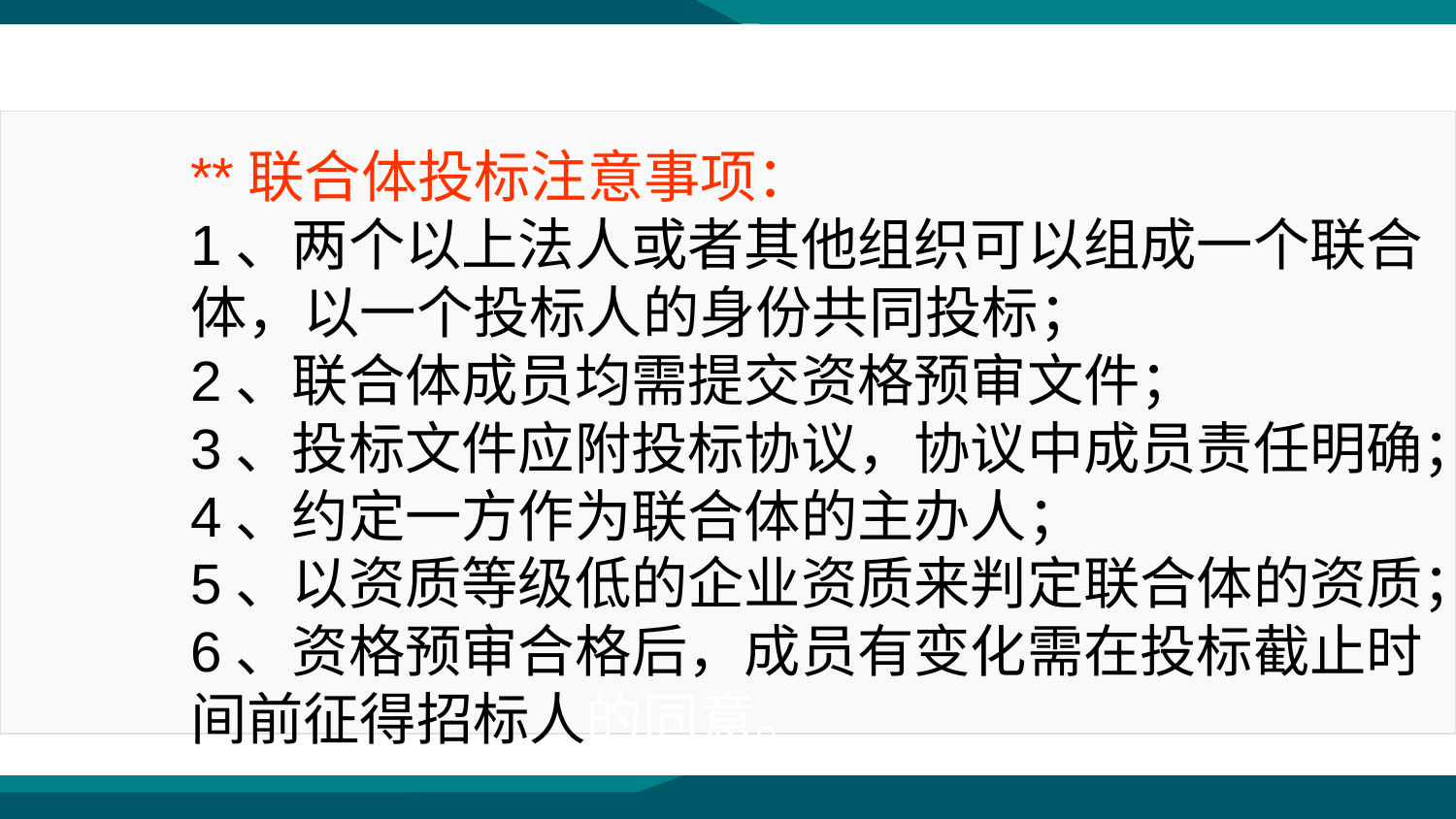

**联合体投标注意事项：
1、两个以上法人或者其他组织可以组成一个联合体，以一个投标人的身份共同投标；
2、联合体成员均需提交资格预审文件；
3、投标文件应附投标协议，协议中成员责任明确；
4、约定一方作为联合体的主办人；
5、以资质等级低的企业资质来判定联合体的资质；
6、资格预审合格后，成员有变化需在投标截止时间前征得招标人的同意。